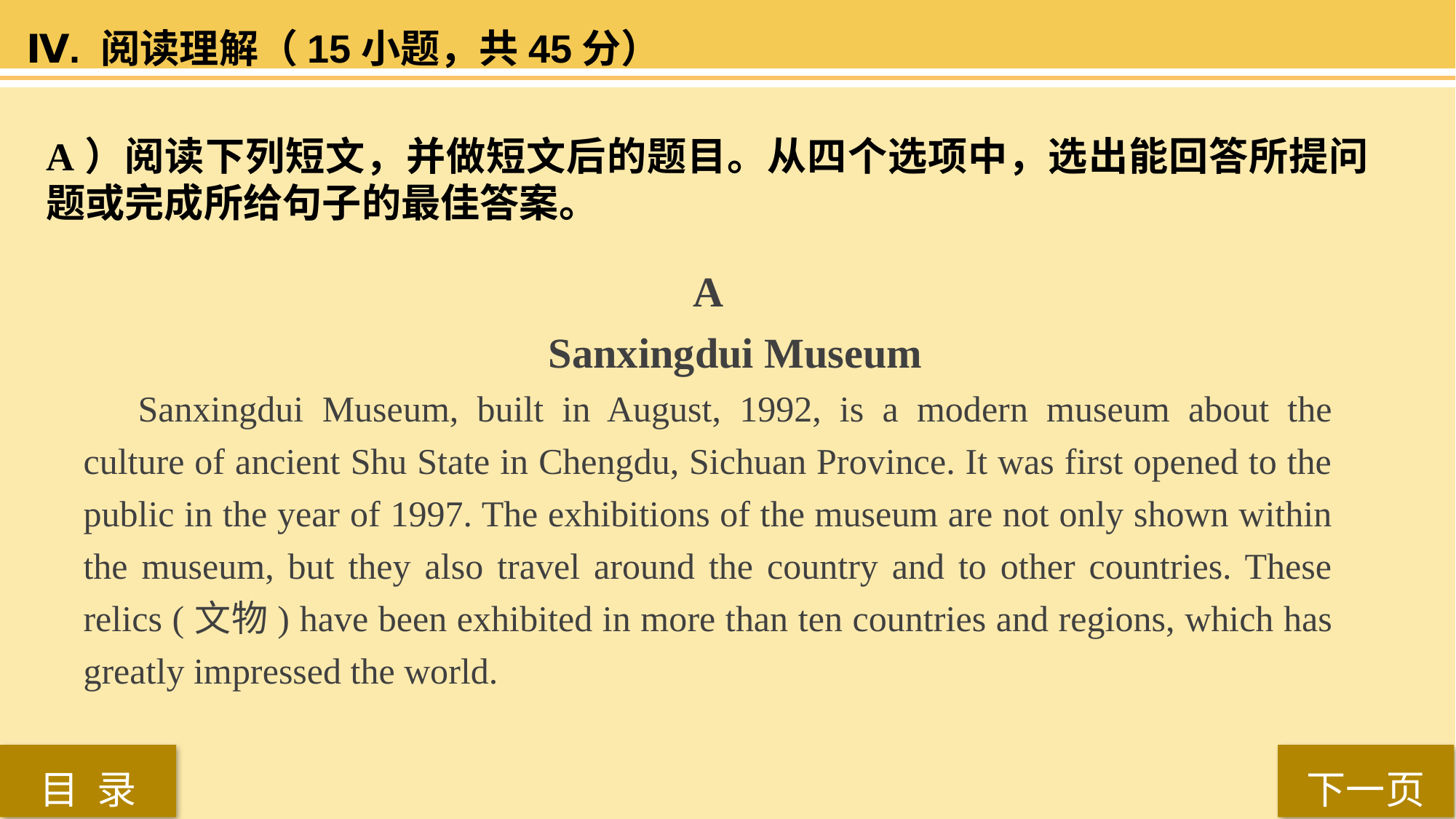

Ⅳ. 阅读理解（15小题，共45分）
A）阅读下列短文，并做短文后的题目。从四个选项中，选出能回答所提问题或完成所给句子的最佳答案。
                                                                   A
      Sanxingdui Museum
Sanxingdui Museum, built in August, 1992, is a modern museum about the culture of ancient Shu State in Chengdu, Sichuan Province. It was first opened to the public in the year of 1997. The exhibitions of the museum are not only shown within the museum, but they also travel around the country and to other countries. These relics (文物) have been exhibited in more than ten countries and regions, which has greatly impressed the world.